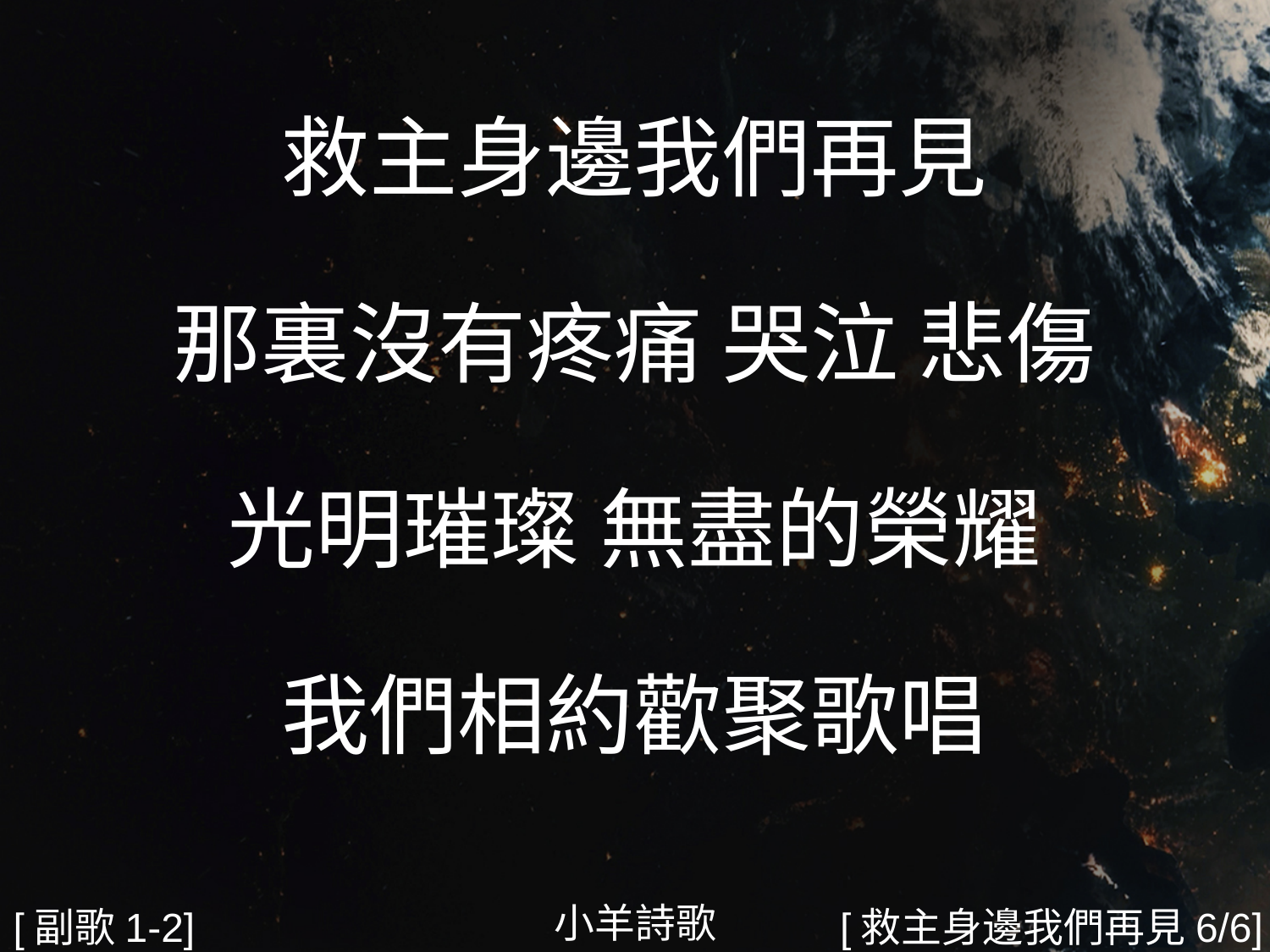

救主身邊我們再見

那裏沒有疼痛 哭泣 悲傷

光明璀璨 無盡的榮耀

我們相約歡聚歌唱
#

小羊詩歌
[副歌1-2]
[救主身邊我們再見6/6]